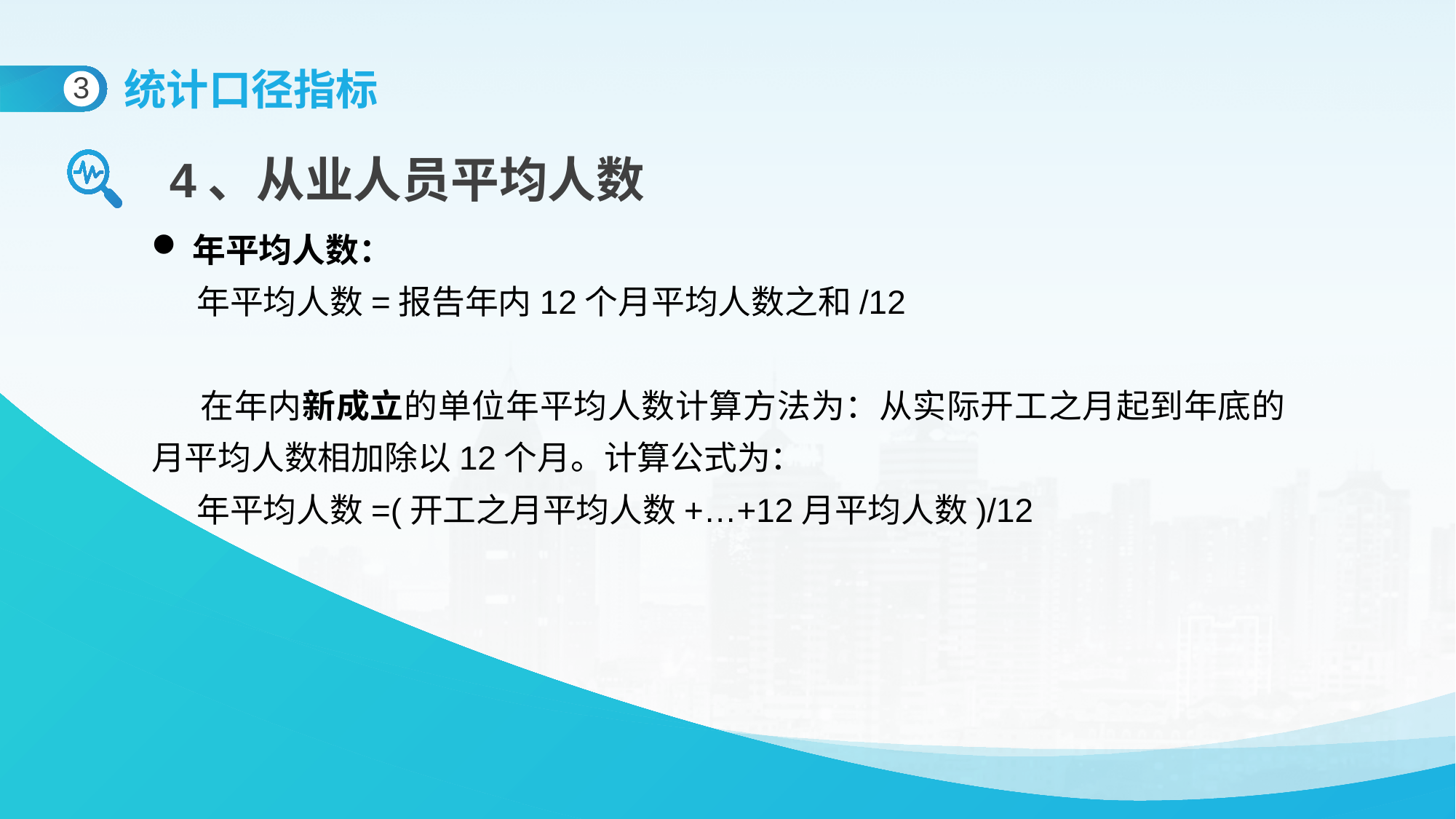

统计口径指标
3
4、从业人员平均人数

年平均人数：
     年平均人数=报告年内12个月平均人数之和/12

     在年内新成立的单位年平均人数计算方法为：从实际开工之月起到年底的月平均人数相加除以12个月。计算公式为：
     年平均人数=(开工之月平均人数+…+12月平均人数)/12